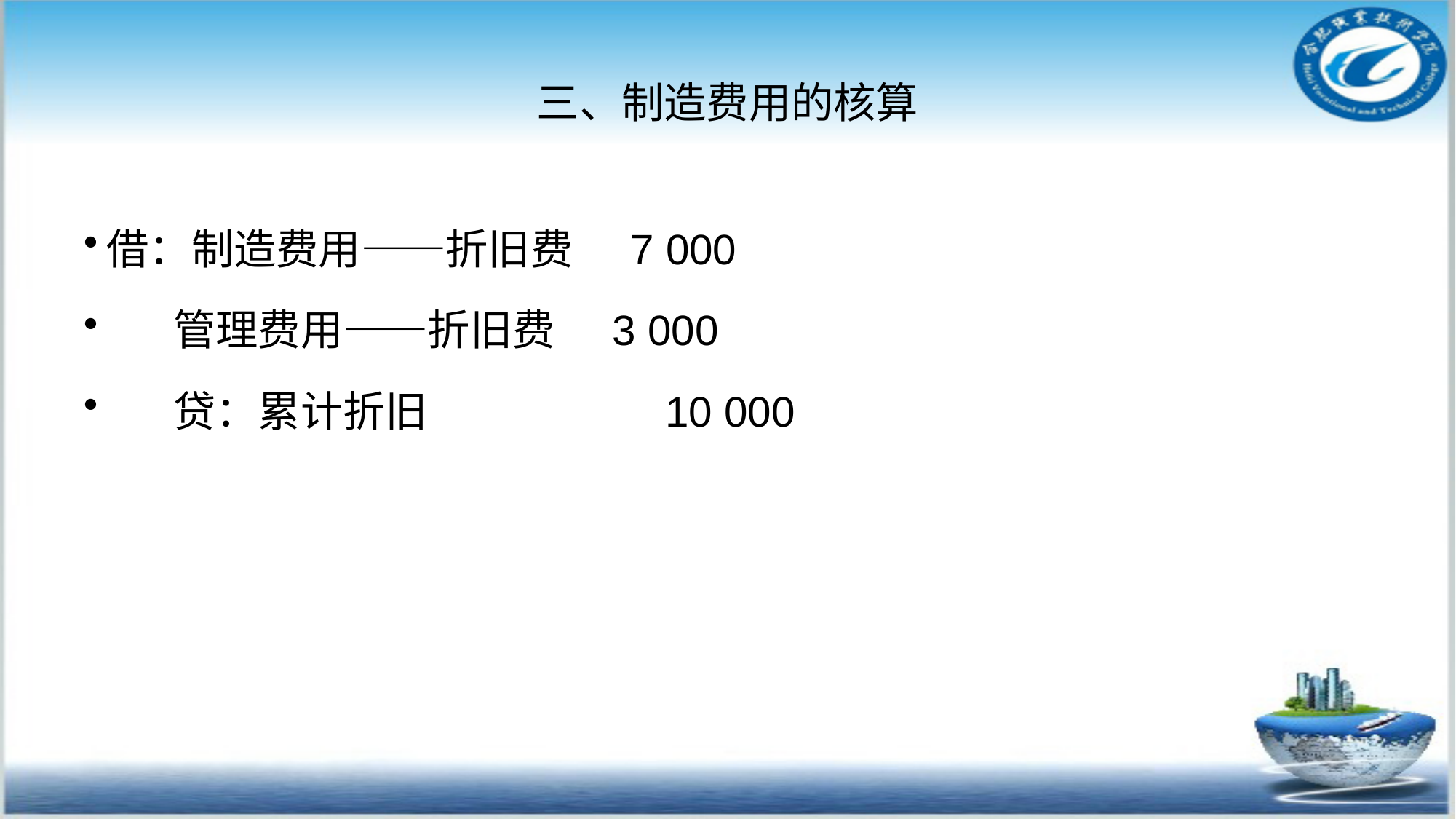

# 三、制造费用的核算
借：制造费用――折旧费     7 000
      管理费用――折旧费     3 000
      贷：累计折旧                        10 000